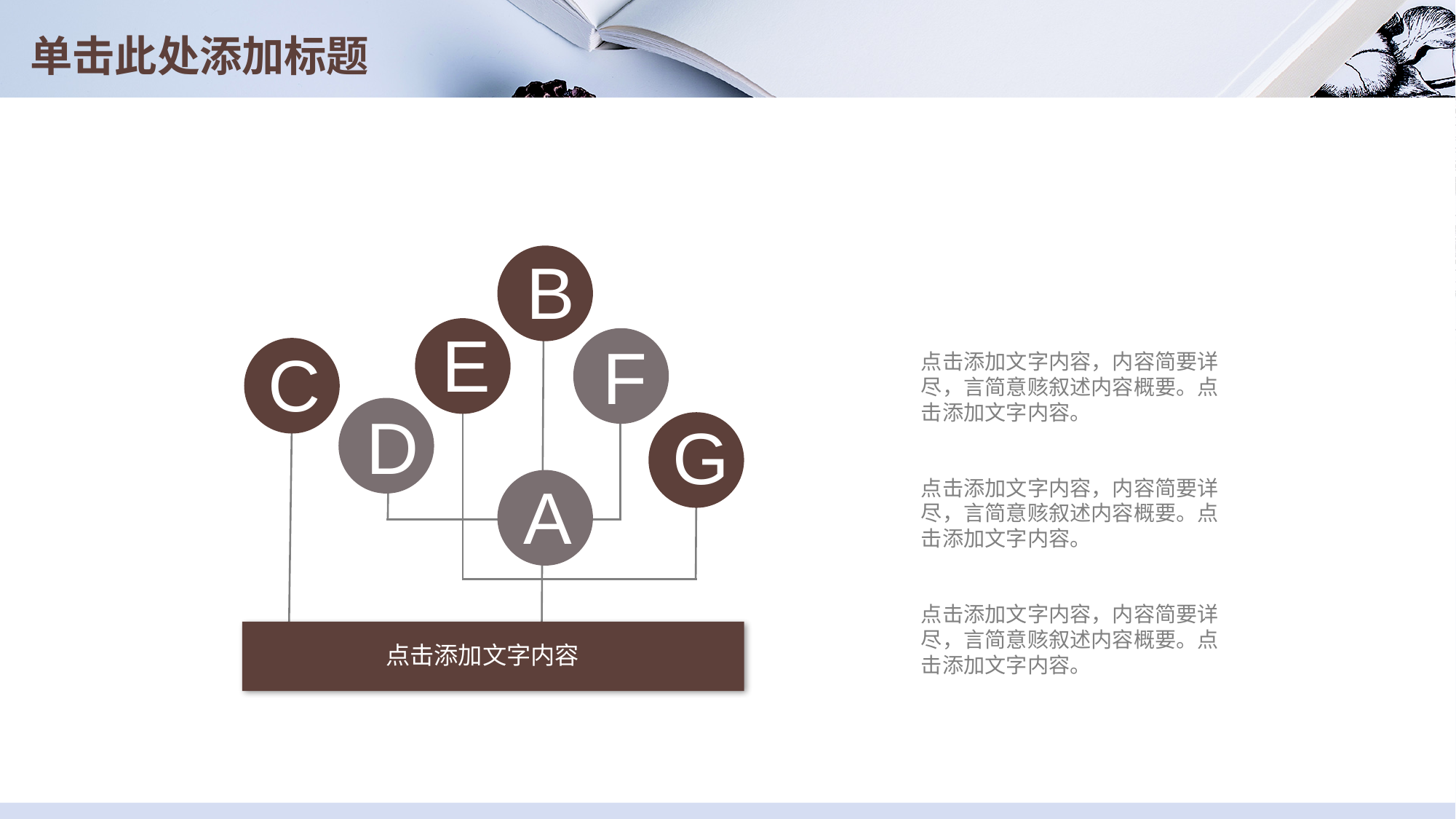

# 单击此处添加标题
B

E

F

C

点击添加文字内容，内容简要详
尽，言简意赅叙述内容概要。点
击添加文字内容。
D

G

A
点击添加文字内容，内容简要详
尽，言简意赅叙述内容概要。点
击添加文字内容。

点击添加文字内容，内容简要详
尽，言简意赅叙述内容概要。点
击添加文字内容。

点击添加文字内容
0.5 秒延迟符，无
意义，可删除.